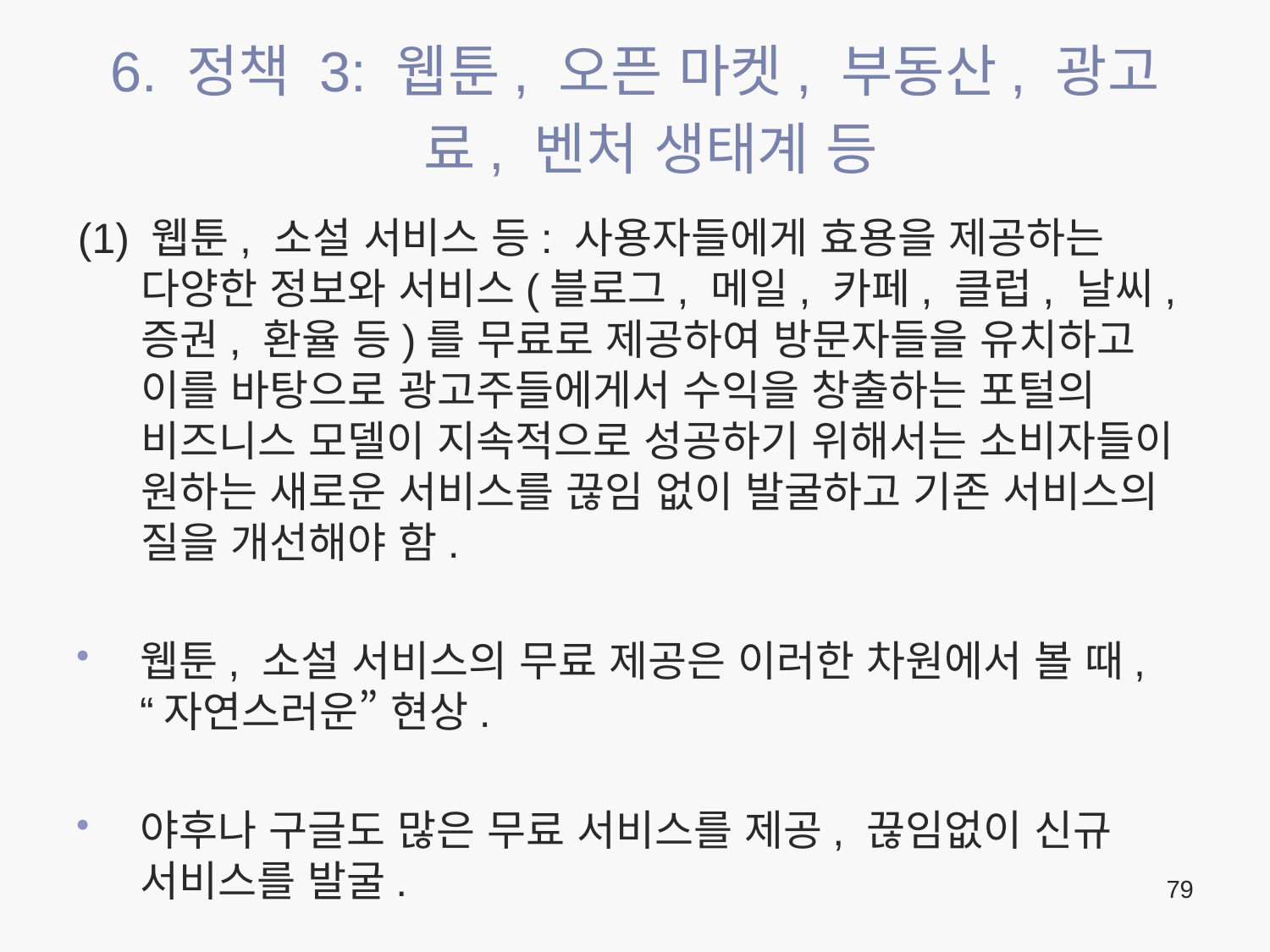

# 6. 정책 3: 웹툰, 오픈 마켓, 부동산, 광고료, 벤처 생태계 등
(1) 웹툰, 소설 서비스 등: 사용자들에게 효용을 제공하는 다양한 정보와 서비스(블로그, 메일, 카페, 클럽, 날씨, 증권, 환율 등)를 무료로 제공하여 방문자들을 유치하고 이를 바탕으로 광고주들에게서 수익을 창출하는 포털의 비즈니스 모델이 지속적으로 성공하기 위해서는 소비자들이 원하는 새로운 서비스를 끊임 없이 발굴하고 기존 서비스의 질을 개선해야 함.

웹툰, 소설 서비스의 무료 제공은 이러한 차원에서 볼 때, “자연스러운” 현상.

야후나 구글도 많은 무료 서비스를 제공, 끊임없이 신규 서비스를 발굴.

79